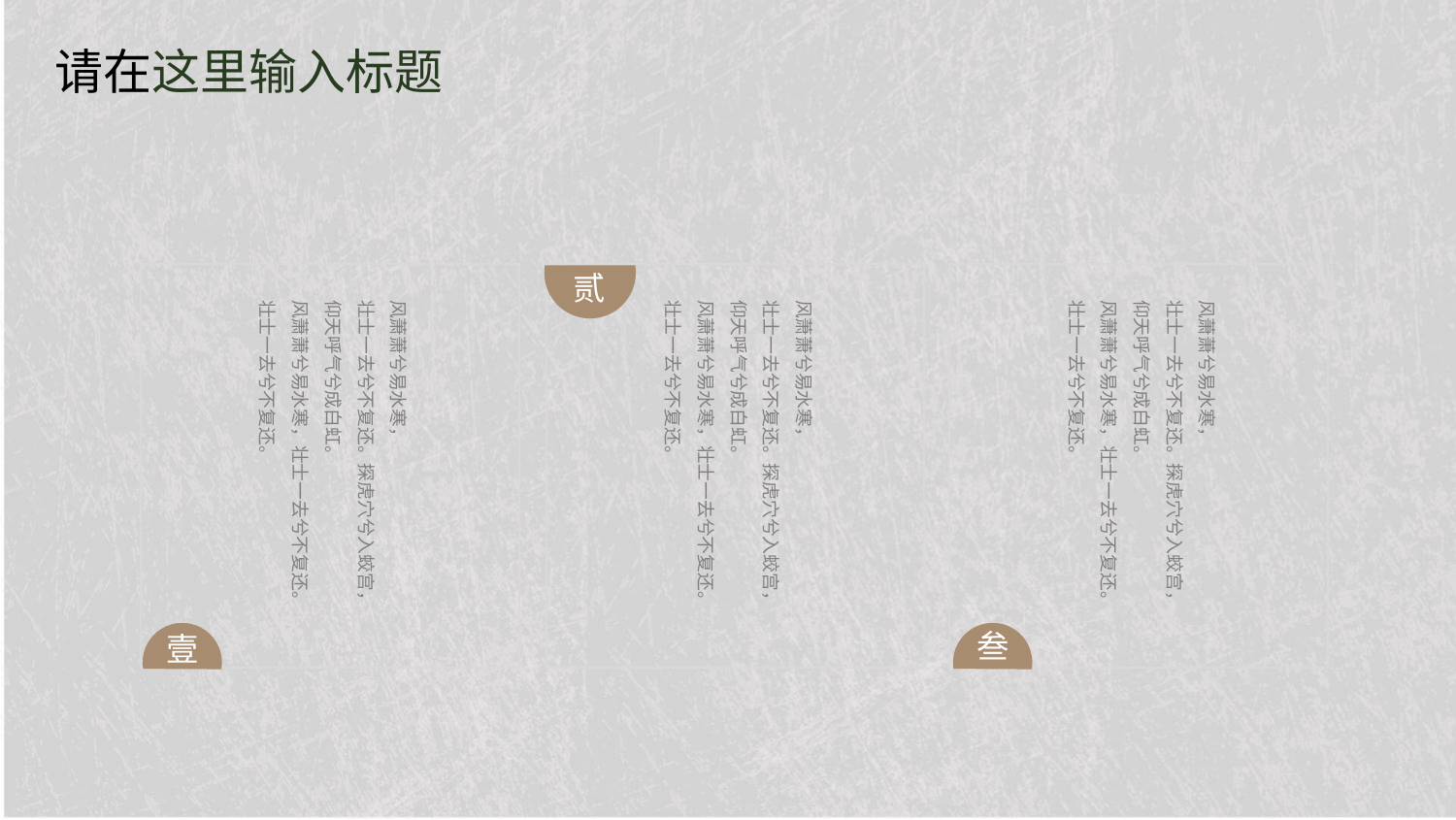

请在这里输入标题

贰

风萧萧兮易水寒，
壮士一去兮不复还。探虎穴兮入蛟宫，
仰天呼气兮成白虹。
风萧萧兮易水寒，壮士一去兮不复还。
壮士一去兮不复还。

风萧萧兮易水寒，
壮士一去兮不复还。探虎穴兮入蛟宫，
仰天呼气兮成白虹。
风萧萧兮易水寒，壮士一去兮不复还。
壮士一去兮不复还。

风萧萧兮易水寒，
壮士一去兮不复还。探虎穴兮入蛟宫，
仰天呼气兮成白虹。
风萧萧兮易水寒，壮士一去兮不复还。
壮士一去兮不复还。

叁

壹